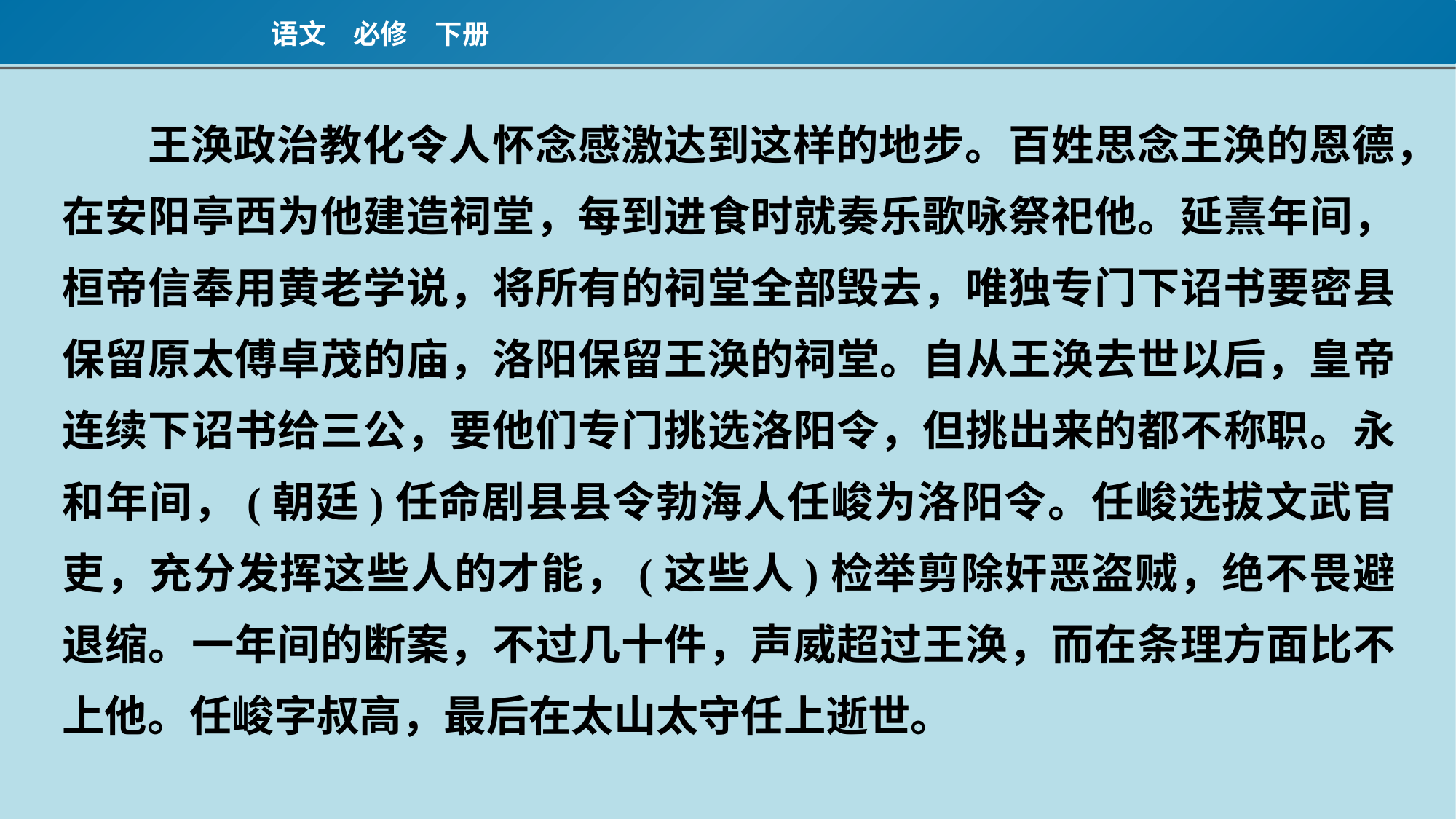

王涣政治教化令人怀念感激达到这样的地步。百姓思念王涣的恩德，在安阳亭西为他建造祠堂，每到进食时就奏乐歌咏祭祀他。延熹年间，桓帝信奉用黄老学说，将所有的祠堂全部毁去，唯独专门下诏书要密县保留原太傅卓茂的庙，洛阳保留王涣的祠堂。自从王涣去世以后，皇帝连续下诏书给三公，要他们专门挑选洛阳令，但挑出来的都不称职。永和年间，(朝廷)任命剧县县令勃海人任峻为洛阳令。任峻选拔文武官吏，充分发挥这些人的才能，(这些人)检举剪除奸恶盗贼，绝不畏避退缩。一年间的断案，不过几十件，声威超过王涣，而在条理方面比不上他。任峻字叔高，最后在太山太守任上逝世。